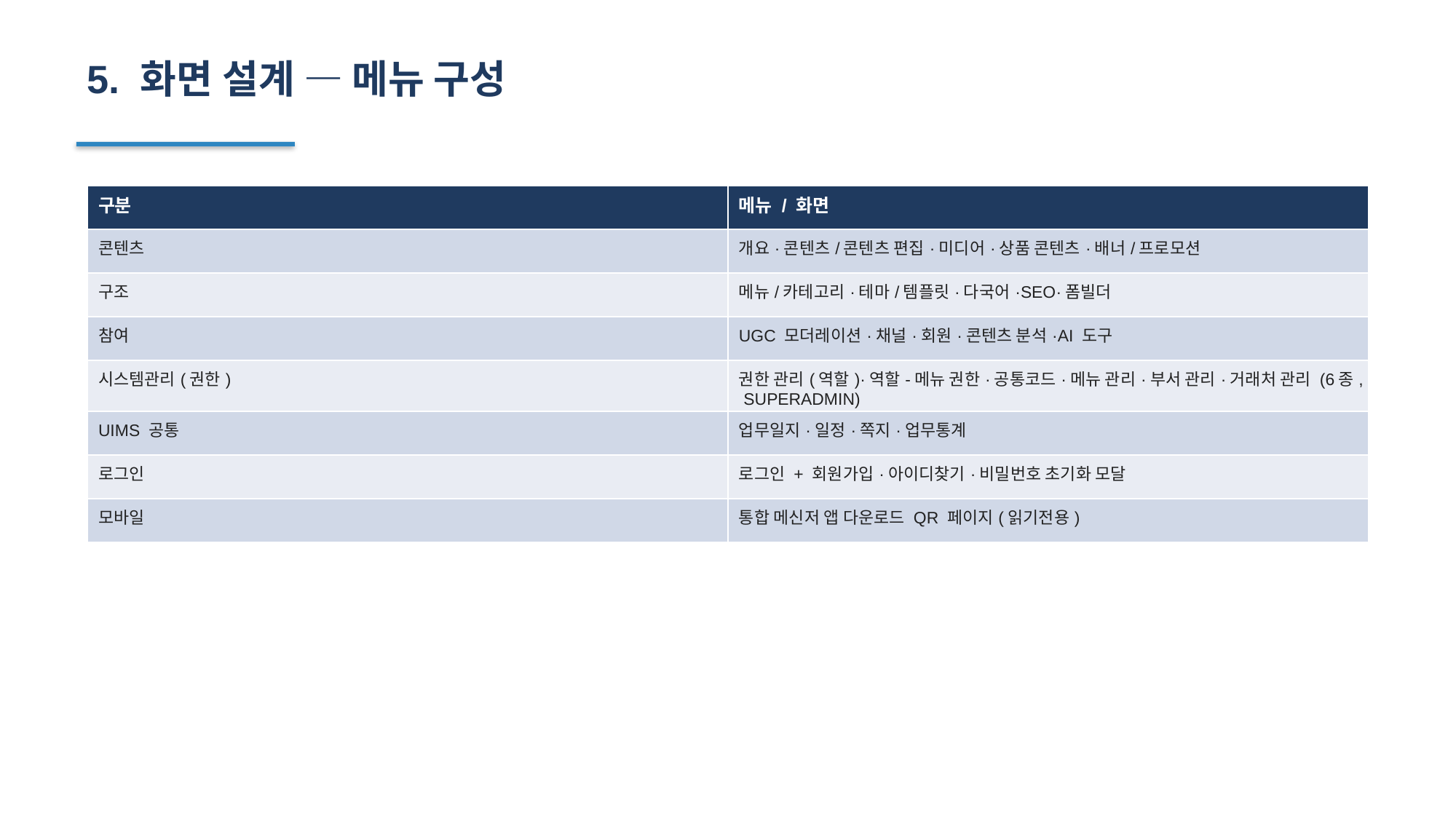

5. 화면 설계 — 메뉴 구성

| 구분 | 메뉴 / 화면 |
| --- | --- |
| 콘텐츠 | 개요·콘텐츠/콘텐츠 편집·미디어·상품 콘텐츠·배너/프로모션 |
| 구조 | 메뉴/카테고리·테마/템플릿·다국어·SEO·폼빌더 |
| 참여 | UGC 모더레이션·채널·회원·콘텐츠 분석·AI 도구 |
| 시스템관리(권한) | 권한 관리(역할)·역할-메뉴 권한·공통코드·메뉴 관리·부서 관리·거래처 관리 (6종, SUPERADMIN) |
| UIMS 공통 | 업무일지·일정·쪽지·업무통계 |
| 로그인 | 로그인 + 회원가입·아이디찾기·비밀번호 초기화 모달 |
| 모바일 | 통합 메신저 앱 다운로드 QR 페이지(읽기전용) |